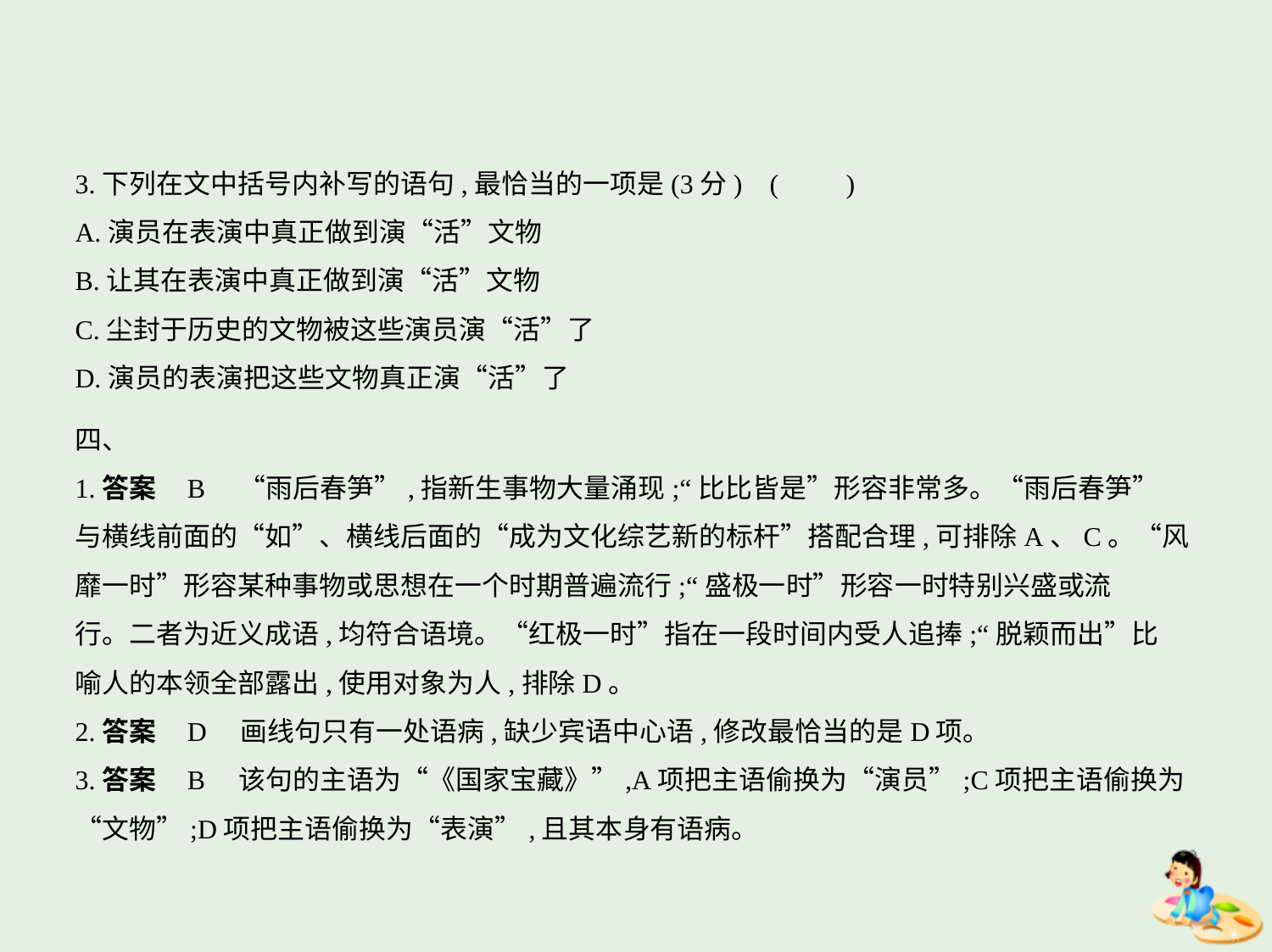

3.下列在文中括号内补写的语句,最恰当的一项是(3分) (　　)
A.演员在表演中真正做到演“活”文物
B.让其在表演中真正做到演“活”文物
C.尘封于历史的文物被这些演员演“活”了
D.演员的表演把这些文物真正演“活”了
四、
1.答案    B　“雨后春笋”,指新生事物大量涌现;“比比皆是”形容非常多。“雨后春笋”
与横线前面的“如”、横线后面的“成为文化综艺新的标杆”搭配合理,可排除A、C。“风
靡一时”形容某种事物或思想在一个时期普遍流行;“盛极一时”形容一时特别兴盛或流
行。二者为近义成语,均符合语境。“红极一时”指在一段时间内受人追捧;“脱颖而出”比
喻人的本领全部露出,使用对象为人,排除D。
2.答案    D　画线句只有一处语病,缺少宾语中心语,修改最恰当的是D项。
3.答案    B　该句的主语为“《国家宝藏》”,A项把主语偷换为“演员”;C项把主语偷换为
“文物”;D项把主语偷换为“表演”,且其本身有语病。